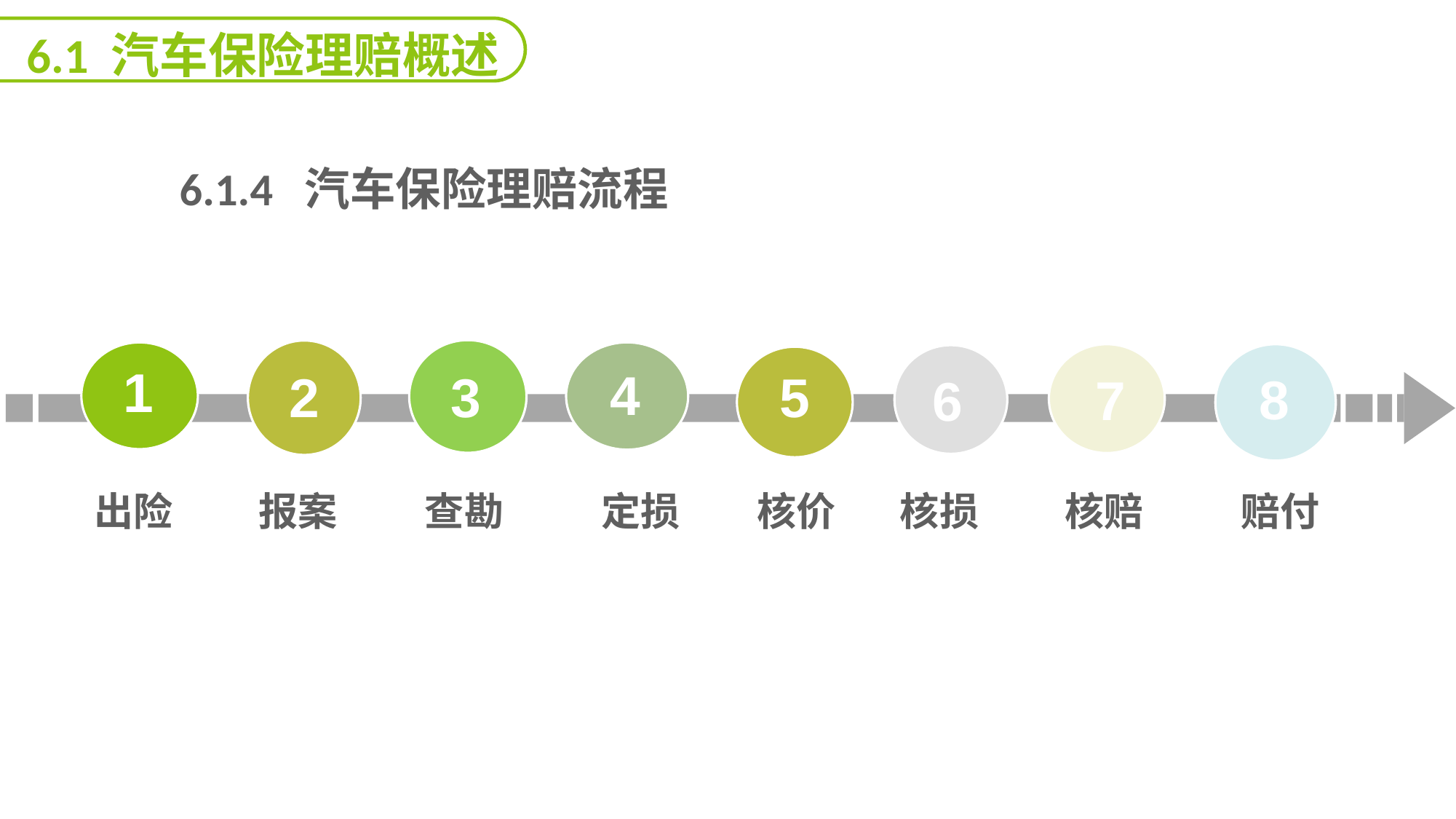

6.1 汽车保险理赔概述
 6.1.4  汽车保险理赔流程

1
4
5
3
2
8
7
6

出险
报案
查勘
定损
核价
核损
核赔
赔付
延迟符